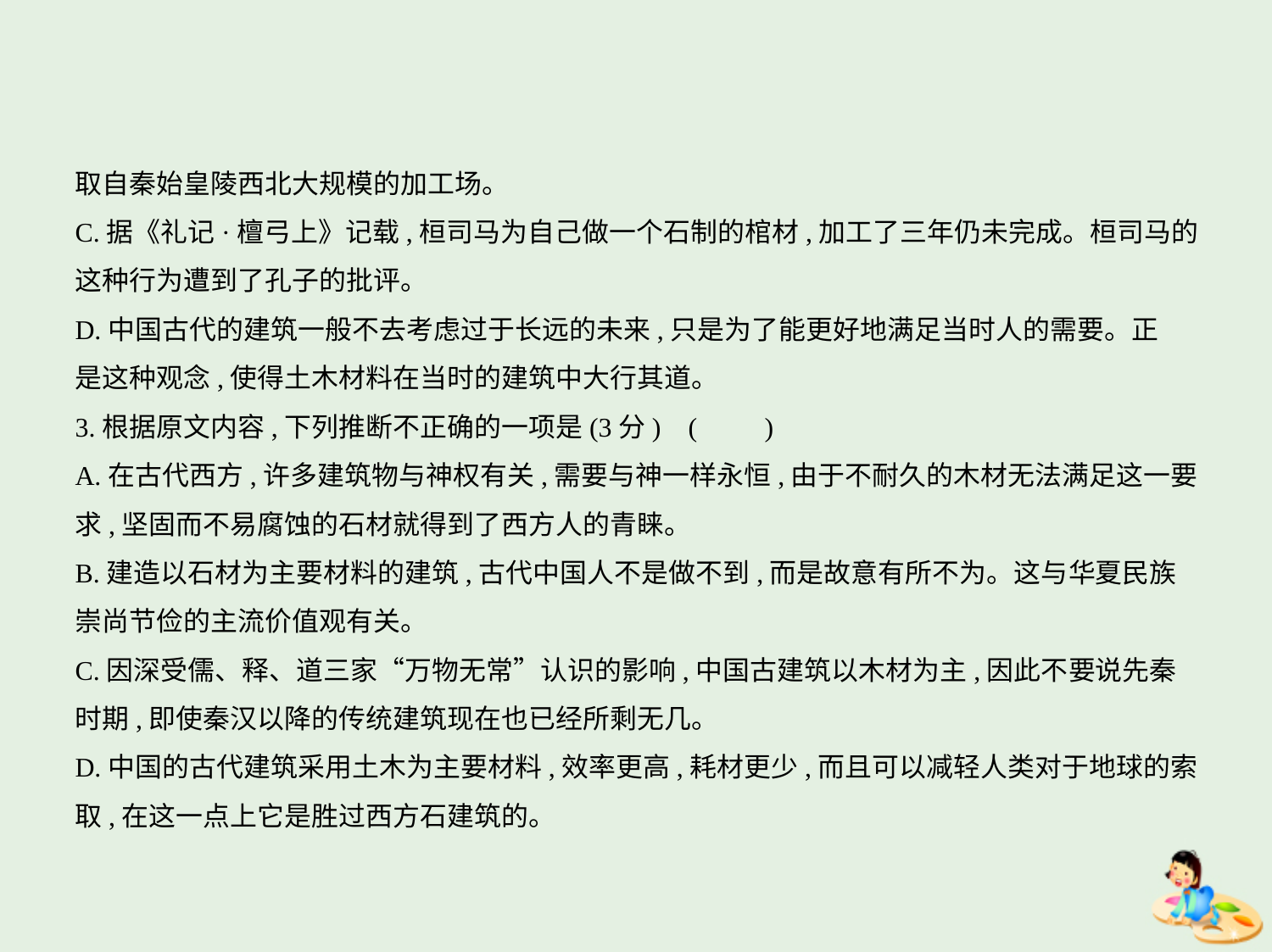

取自秦始皇陵西北大规模的加工场。
C.据《礼记·檀弓上》记载,桓司马为自己做一个石制的棺材,加工了三年仍未完成。桓司马的
这种行为遭到了孔子的批评。
D.中国古代的建筑一般不去考虑过于长远的未来,只是为了能更好地满足当时人的需要。正
是这种观念,使得土木材料在当时的建筑中大行其道。
3.根据原文内容,下列推断不正确的一项是(3分) (　　)
A.在古代西方,许多建筑物与神权有关,需要与神一样永恒,由于不耐久的木材无法满足这一要
求,坚固而不易腐蚀的石材就得到了西方人的青睐。
B.建造以石材为主要材料的建筑,古代中国人不是做不到,而是故意有所不为。这与华夏民族
崇尚节俭的主流价值观有关。
C.因深受儒、释、道三家“万物无常”认识的影响,中国古建筑以木材为主,因此不要说先秦
时期,即使秦汉以降的传统建筑现在也已经所剩无几。
D.中国的古代建筑采用土木为主要材料,效率更高,耗材更少,而且可以减轻人类对于地球的索
取,在这一点上它是胜过西方石建筑的。